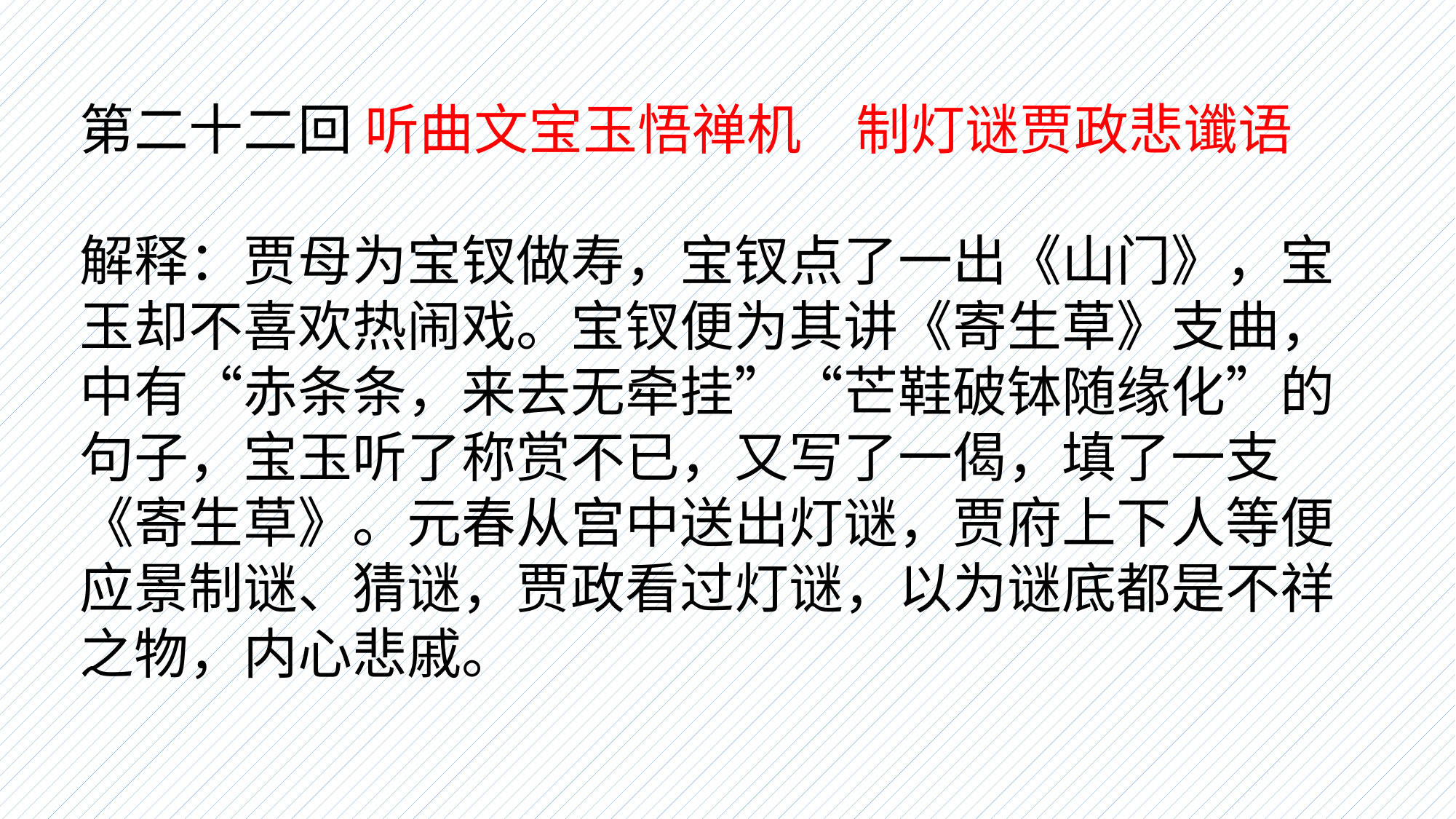

第二十二回 听曲文宝玉悟禅机　制灯谜贾政悲谶语

解释：贾母为宝钗做寿，宝钗点了一出《山门》，宝玉却不喜欢热闹戏。宝钗便为其讲《寄生草》支曲，中有“赤条条，来去无牵挂”“芒鞋破钵随缘化”的句子，宝玉听了称赏不已，又写了一偈，填了一支《寄生草》。元春从宫中送出灯谜，贾府上下人等便应景制谜、猜谜，贾政看过灯谜，以为谜底都是不祥之物，内心悲戚。